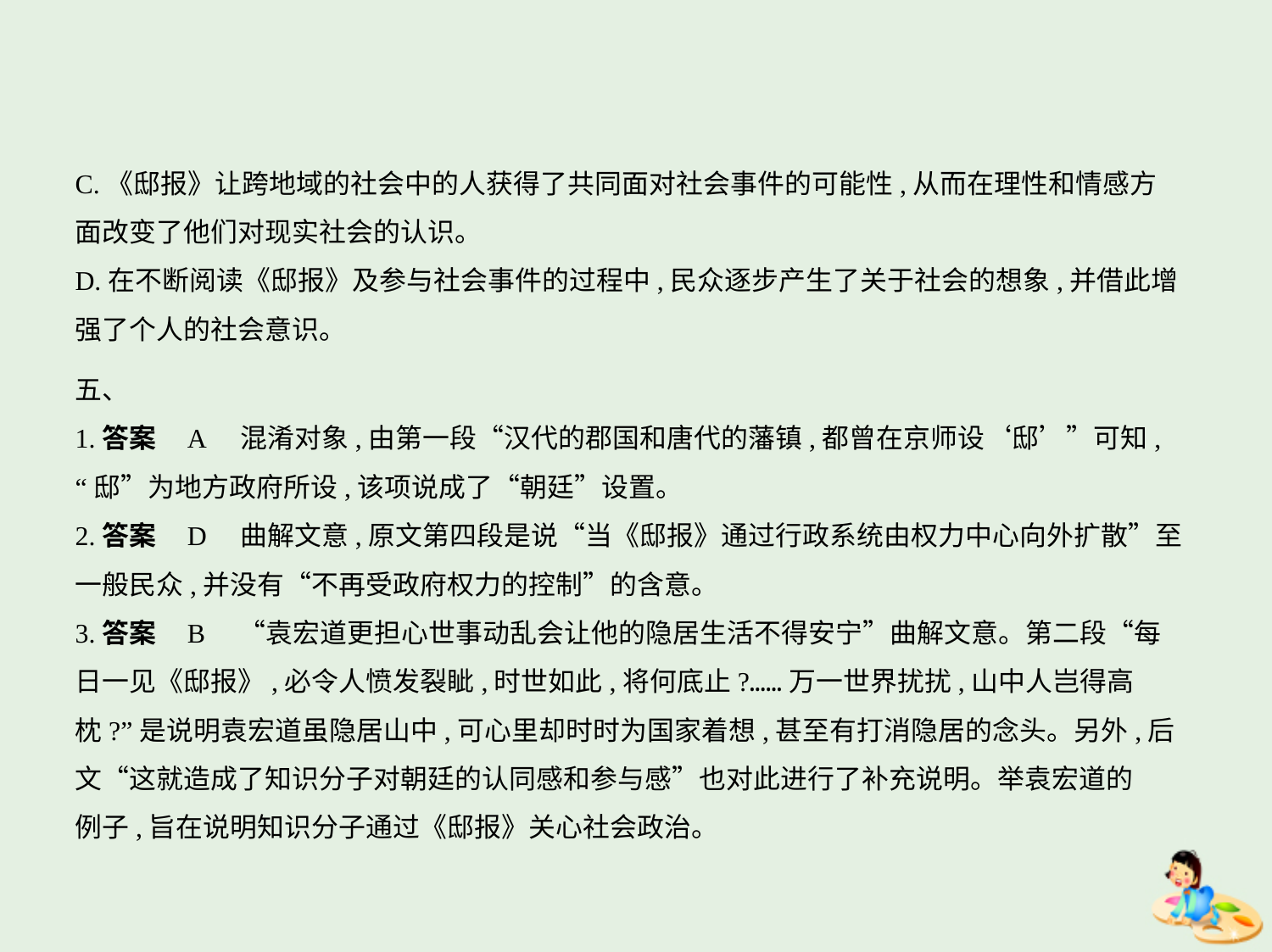

C.《邸报》让跨地域的社会中的人获得了共同面对社会事件的可能性,从而在理性和情感方
面改变了他们对现实社会的认识。
D.在不断阅读《邸报》及参与社会事件的过程中,民众逐步产生了关于社会的想象,并借此增
强了个人的社会意识。
五、
1.答案    A　混淆对象,由第一段“汉代的郡国和唐代的藩镇,都曾在京师设‘邸’”可知,
“邸”为地方政府所设,该项说成了“朝廷”设置。
2.答案    D　曲解文意,原文第四段是说“当《邸报》通过行政系统由权力中心向外扩散”至
一般民众,并没有“不再受政府权力的控制”的含意。
3.答案    B　“袁宏道更担心世事动乱会让他的隐居生活不得安宁”曲解文意。第二段“每
日一见《邸报》,必令人愤发裂眦,时世如此,将何底止?……万一世界扰扰,山中人岂得高
枕?”是说明袁宏道虽隐居山中,可心里却时时为国家着想,甚至有打消隐居的念头。另外,后
文“这就造成了知识分子对朝廷的认同感和参与感”也对此进行了补充说明。举袁宏道的
例子,旨在说明知识分子通过《邸报》关心社会政治。